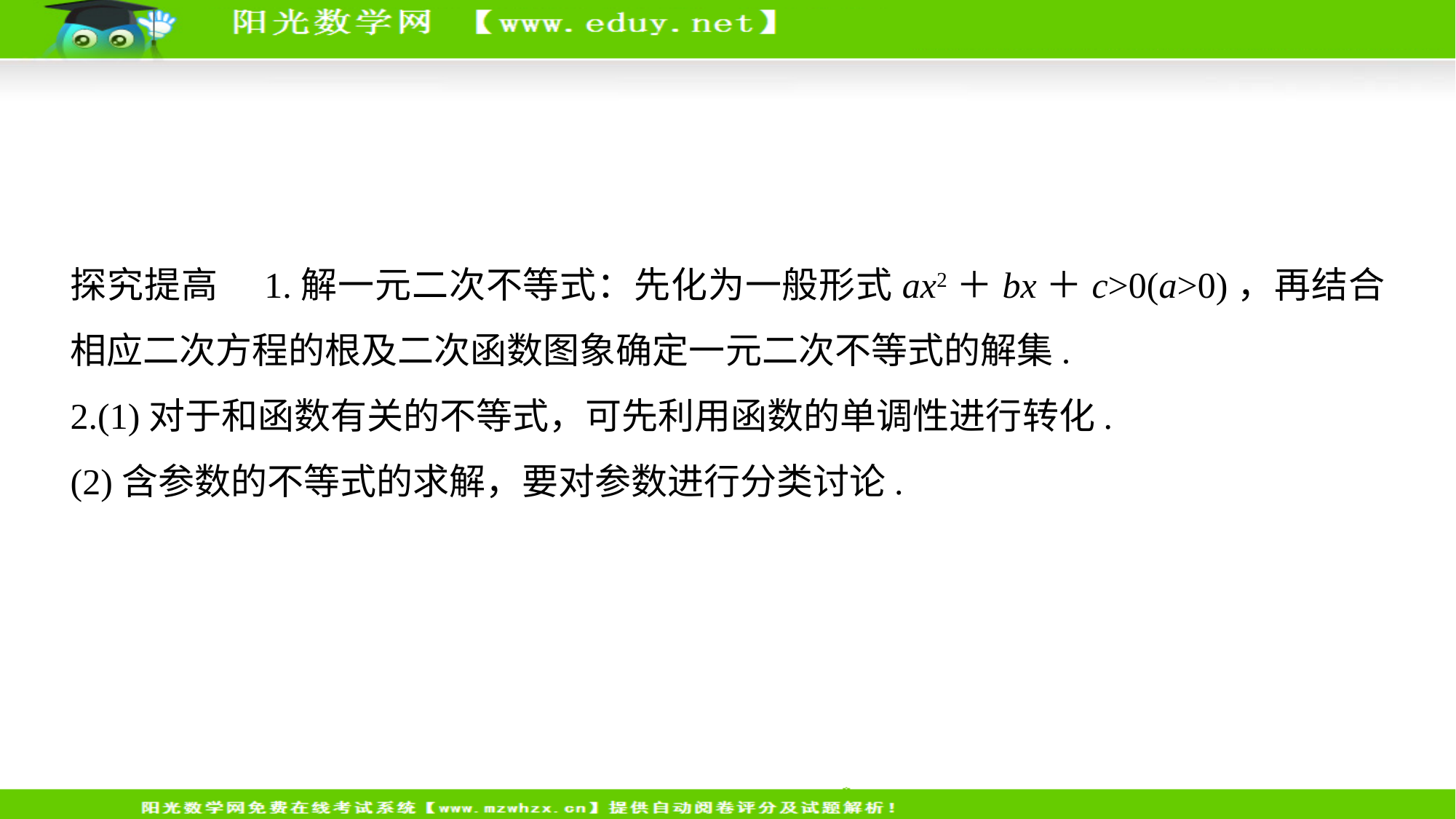

探究提高　1.解一元二次不等式：先化为一般形式ax2＋bx＋c>0(a>0)，再结合相应二次方程的根及二次函数图象确定一元二次不等式的解集.
2.(1)对于和函数有关的不等式，可先利用函数的单调性进行转化.
(2)含参数的不等式的求解，要对参数进行分类讨论.